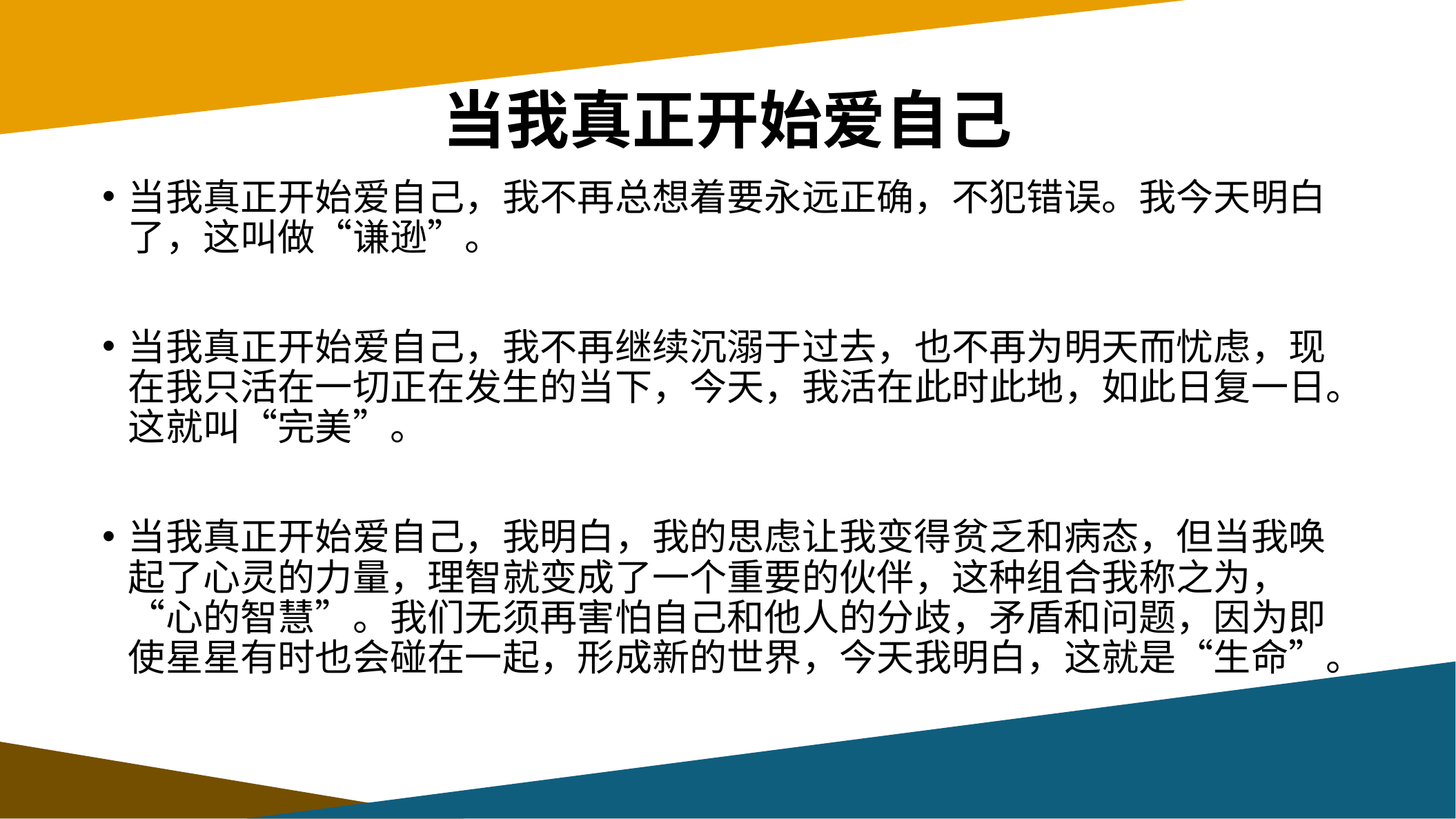

# 当我真正开始爱自己
当我真正开始爱自己，我不再总想着要永远正确，不犯错误。我今天明白了，这叫做“谦逊”。

当我真正开始爱自己，我不再继续沉溺于过去，也不再为明天而忧虑，现在我只活在一切正在发生的当下，今天，我活在此时此地，如此日复一日。这就叫“完美”。

当我真正开始爱自己，我明白，我的思虑让我变得贫乏和病态，但当我唤起了心灵的力量，理智就变成了一个重要的伙伴，这种组合我称之为，“心的智慧”。我们无须再害怕自己和他人的分歧，矛盾和问题，因为即使星星有时也会碰在一起，形成新的世界，今天我明白，这就是“生命”。